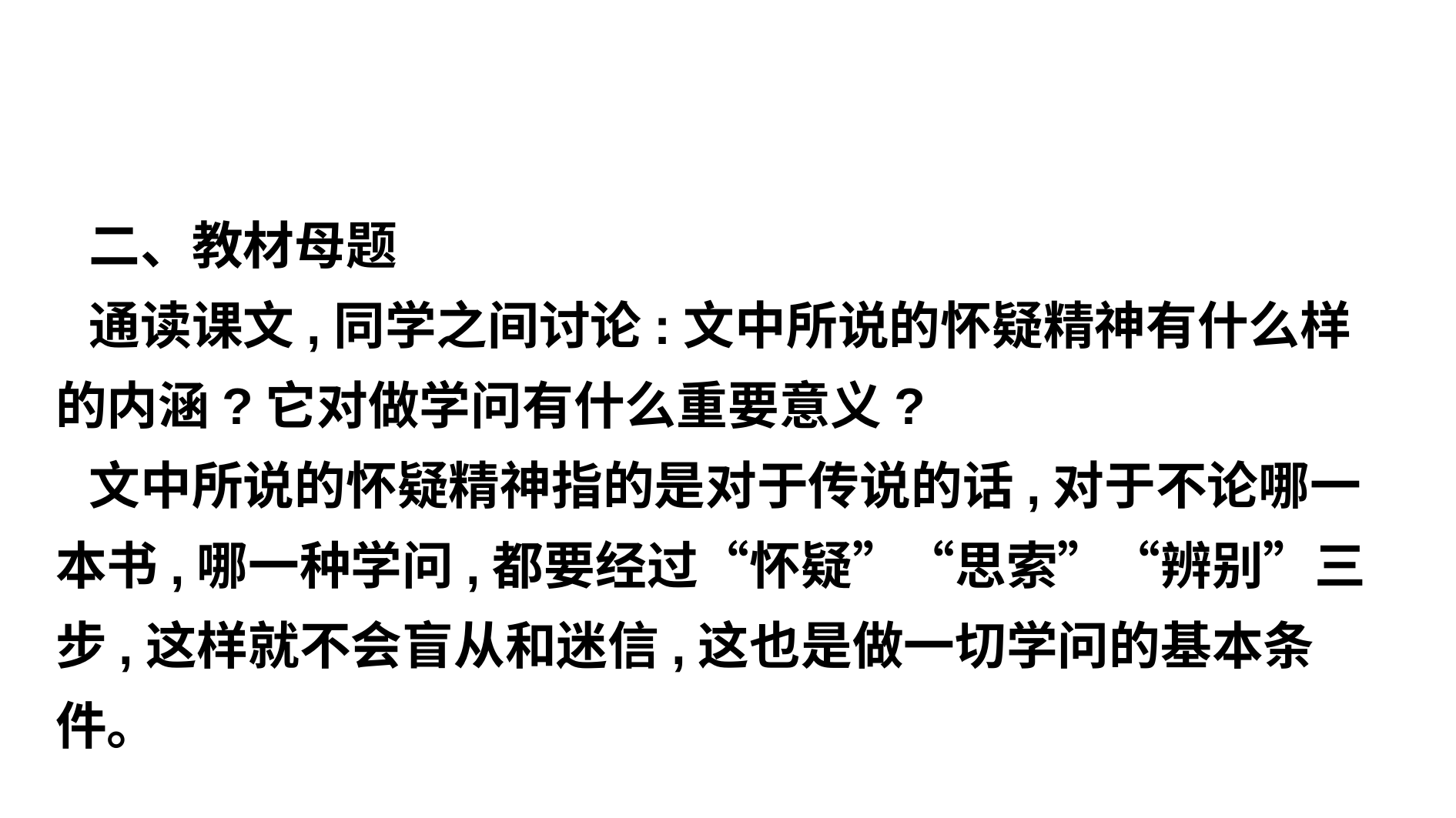

二、教材母题
通读课文,同学之间讨论:文中所说的怀疑精神有什么样的内涵?它对做学问有什么重要意义?
文中所说的怀疑精神指的是对于传说的话,对于不论哪一本书,哪一种学问,都要经过“怀疑”“思索”“辨别”三步,这样就不会盲从和迷信,这也是做一切学问的基本条件。